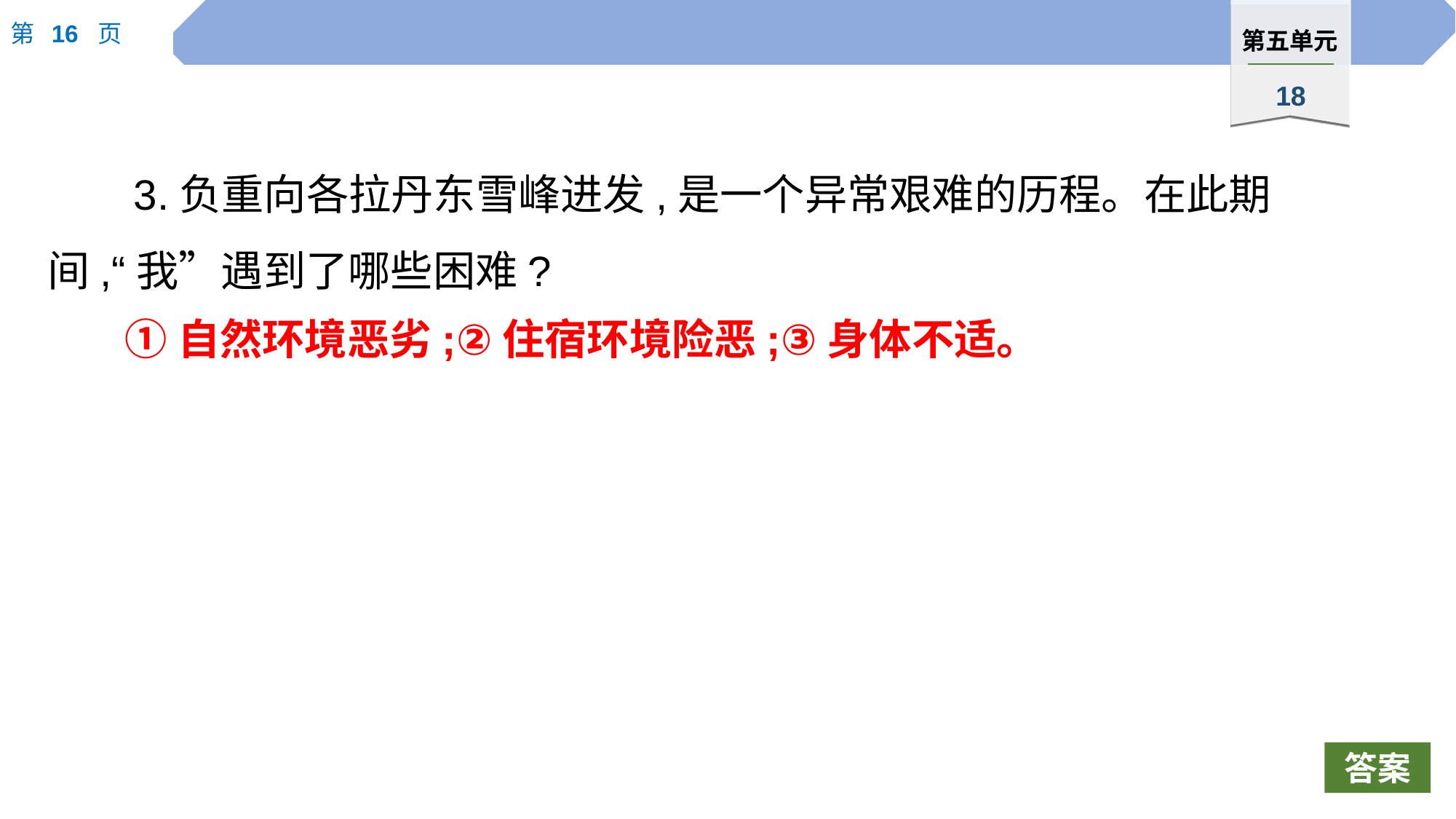

3.负重向各拉丹东雪峰进发,是一个异常艰难的历程。在此期间,“我”遇到了哪些困难?
①自然环境恶劣;②住宿环境险恶;③身体不适。
答案